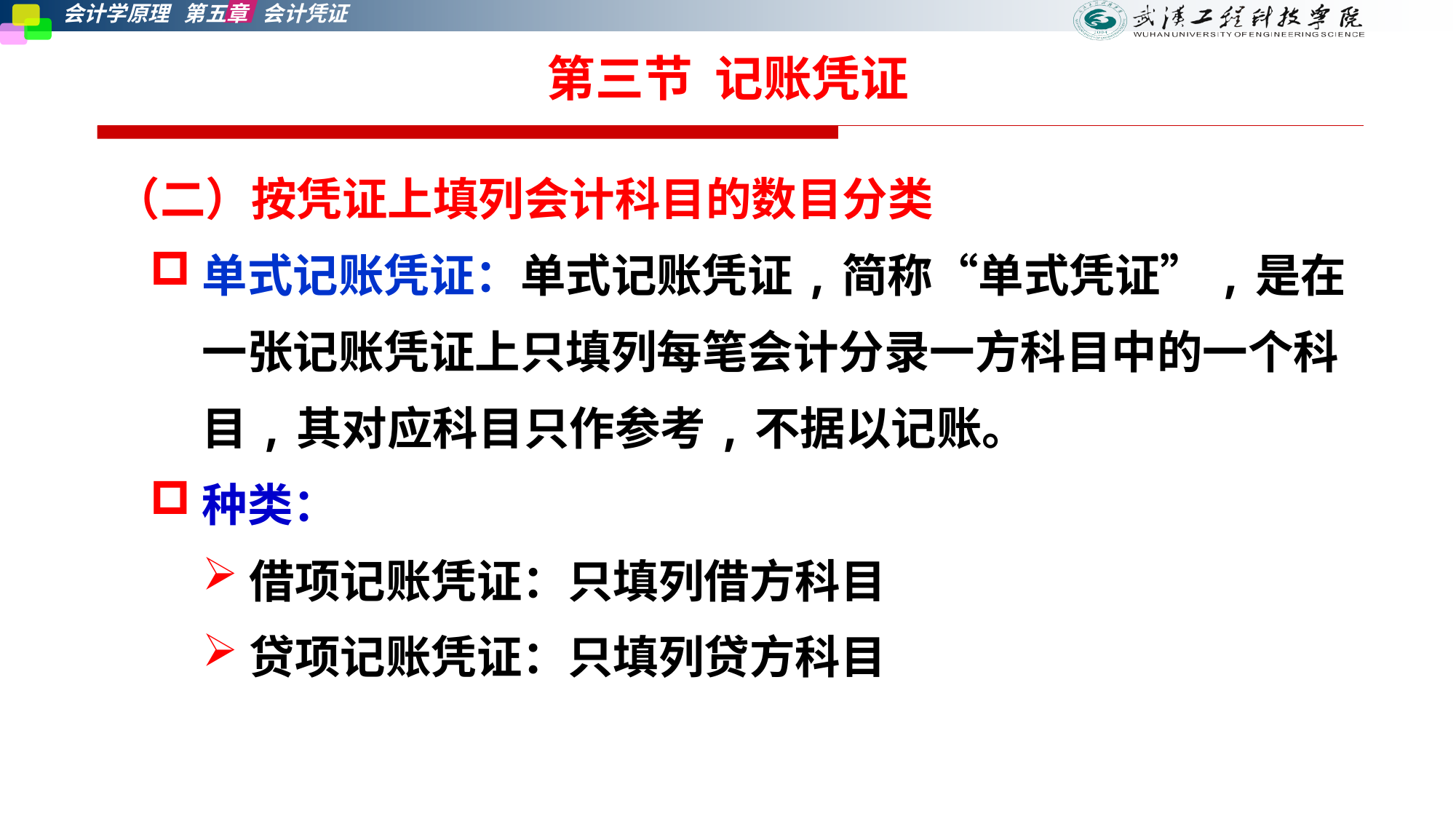

# 第三节  记账凭证
 （二）按凭证上填列会计科目的数目分类
单式记账凭证：单式记账凭证,简称“单式凭证”,是在一张记账凭证上只填列每笔会计分录一方科目中的一个科目,其对应科目只作参考,不据以记账。
种类：
借项记账凭证：只填列借方科目
贷项记账凭证：只填列贷方科目